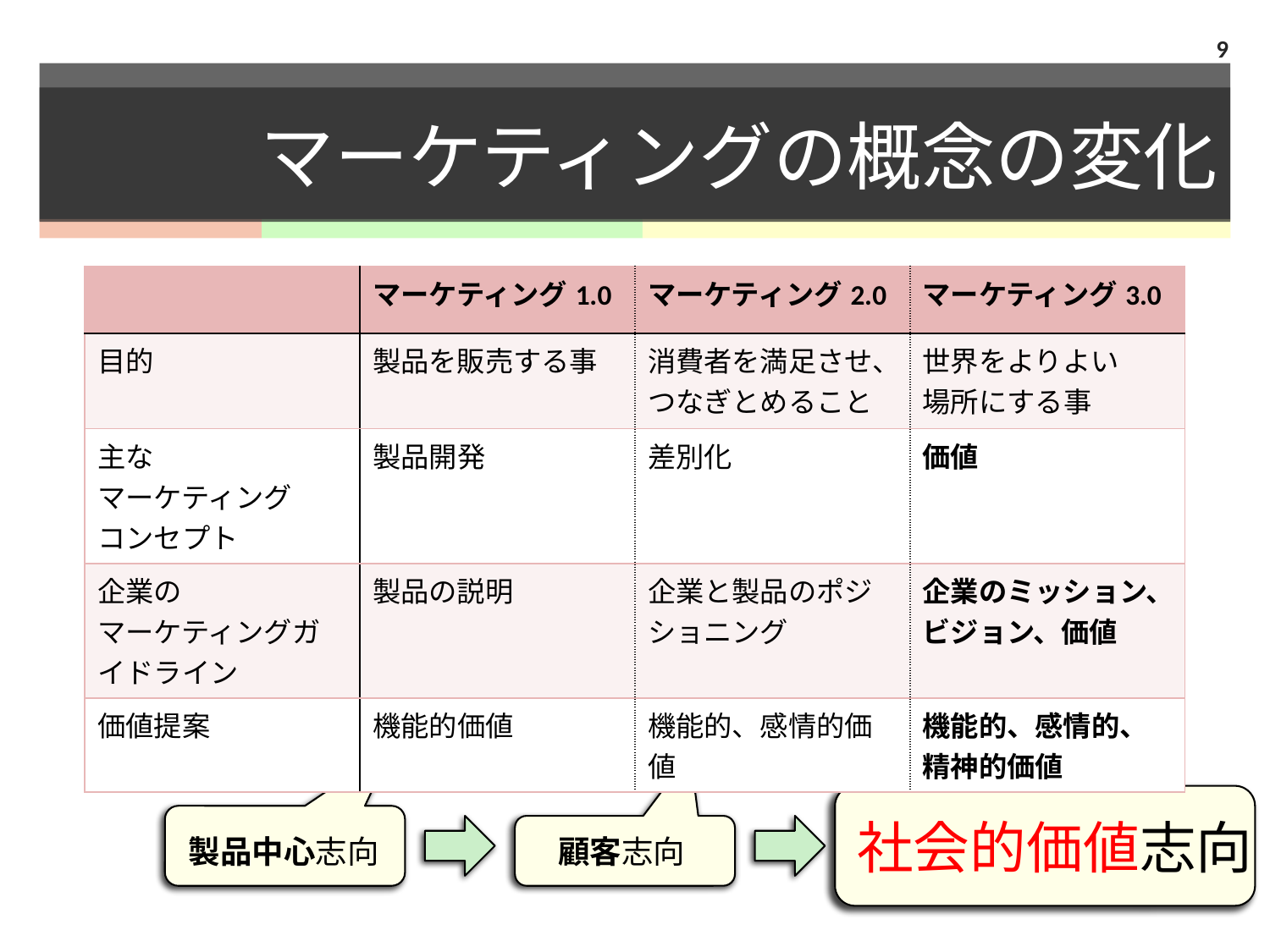

9
# マーケティングの概念の変化
|  | マーケティング1.0 | マーケティング2.0 | マーケティング3.0 |
| --- | --- | --- | --- |
| 目的 | 製品を販売する事 | 消費者を満足させ、つなぎとめること | 世界をよりよい 場所にする事 |
| 主な マーケティング コンセプト | 製品開発 | 差別化 | 価値 |
| 企業の マーケティングガイドライン | 製品の説明 | 企業と製品のポジショニング | 企業のミッション、ビジョン、価値 |
| 価値提案 | 機能的価値 | 機能的、感情的価値 | 機能的、感情的、精神的価値 |

社会的価値志向

製品中心志向
顧客志向